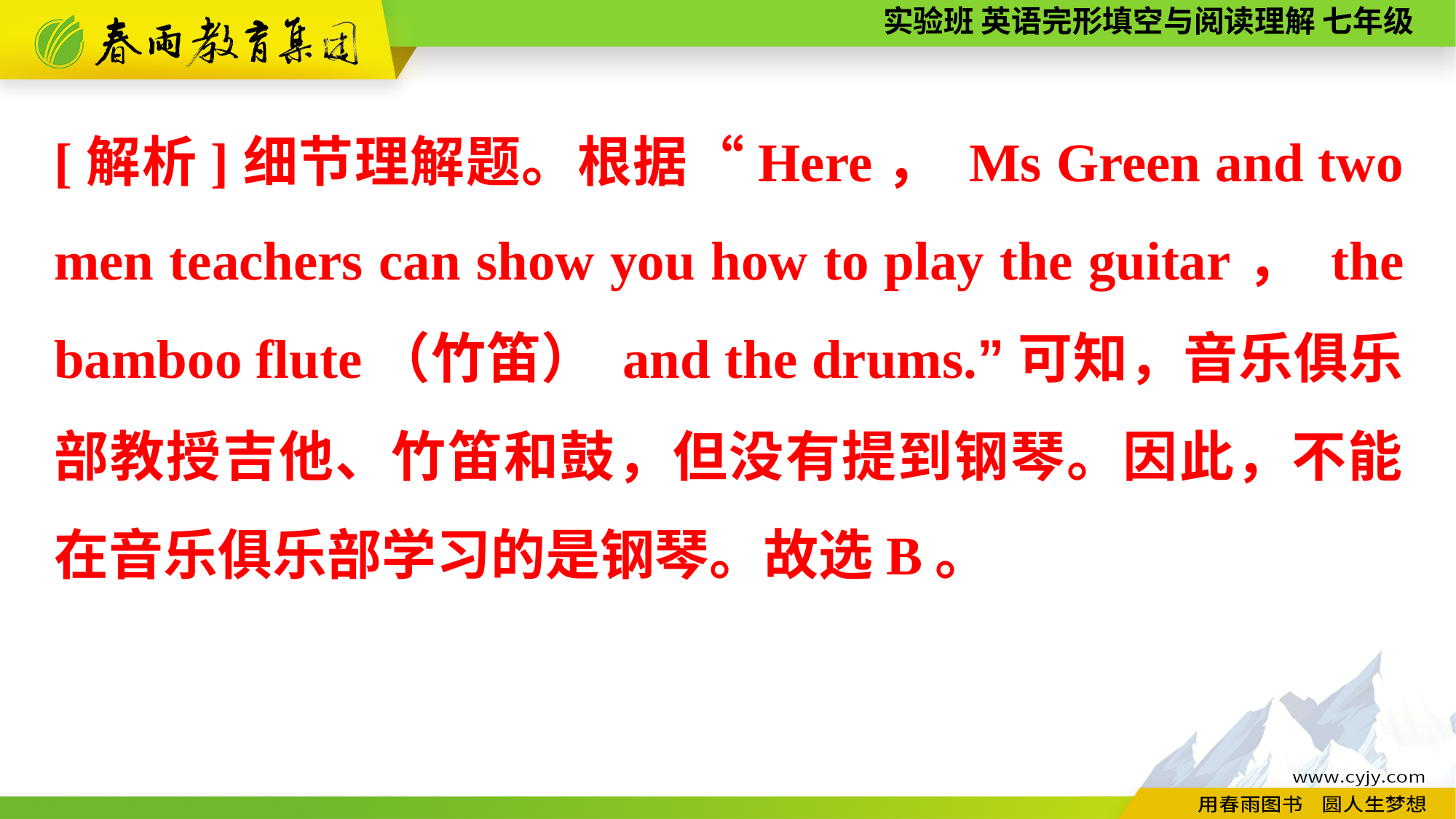

[解析]细节理解题。根据“Here， Ms Green and two men teachers can show you how to play the guitar， the bamboo flute（竹笛） and the drums.”可知，音乐俱乐部教授吉他、竹笛和鼓，但没有提到钢琴。因此，不能在音乐俱乐部学习的是钢琴。故选B。